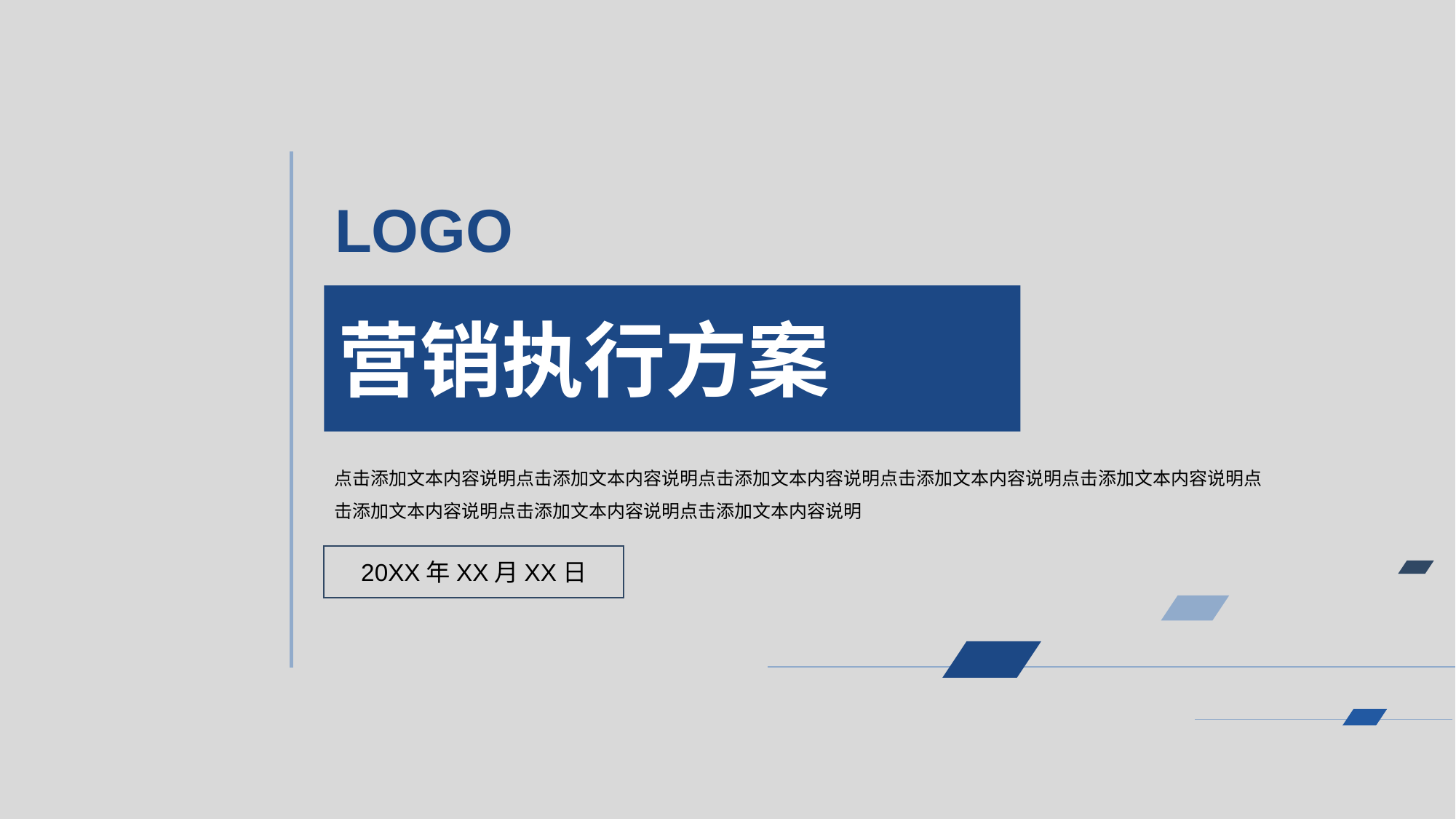

LOGO

营销执行方案
点击添加文本内容说明点击添加文本内容说明点击添加文本内容说明点击添加文本内容说明点击添加文本内容说明点击添加文本内容说明点击添加文本内容说明点击添加文本内容说明
20XX年XX月XX日